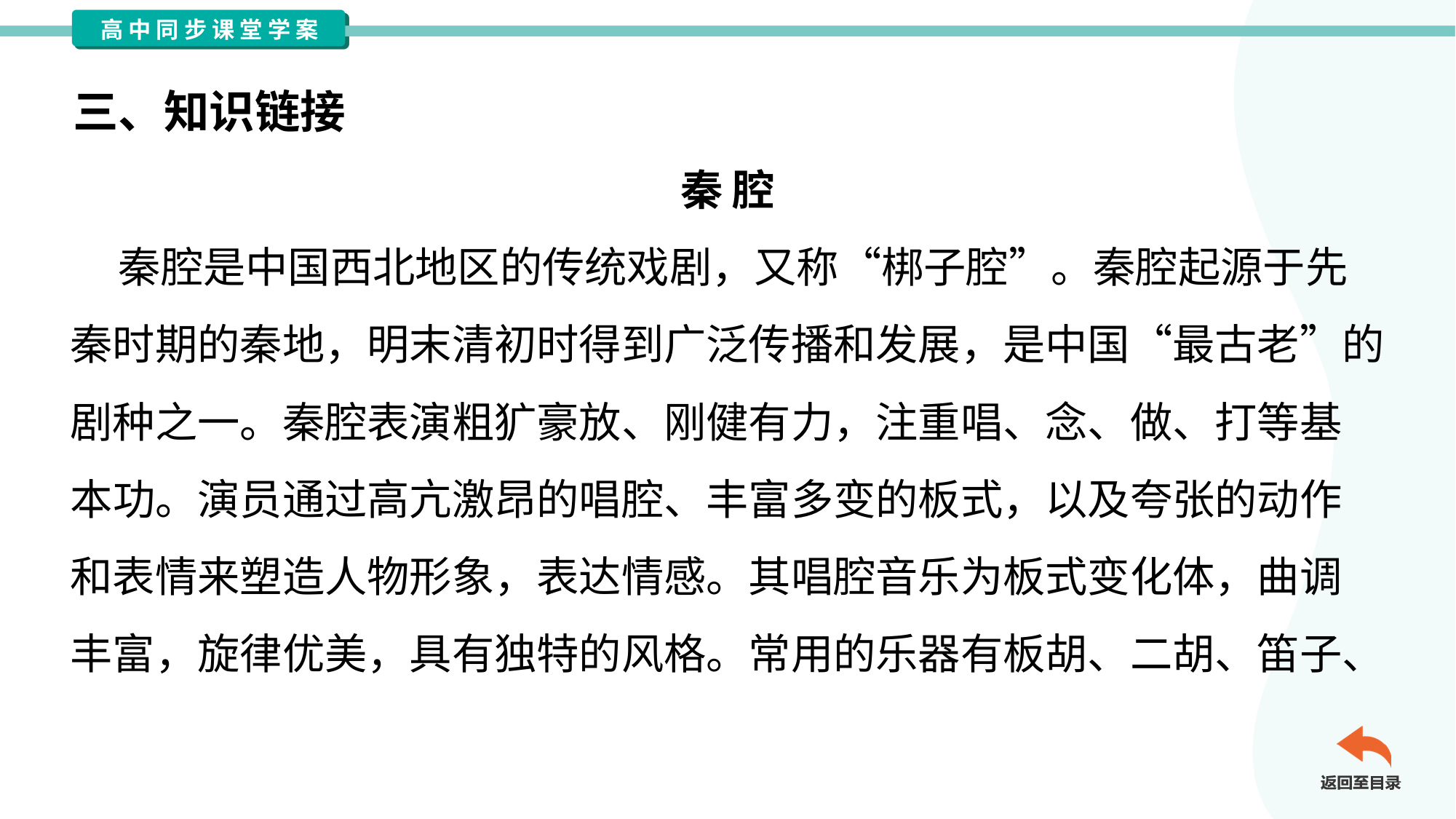

三、知识链接
秦 腔
    秦腔是中国西北地区的传统戏剧，又称“梆子腔”。秦腔起源于先
秦时期的秦地，明末清初时得到广泛传播和发展，是中国“最古老”的
剧种之一。秦腔表演粗犷豪放、刚健有力，注重唱、念、做、打等基
本功。演员通过高亢激昂的唱腔、丰富多变的板式，以及夸张的动作
和表情来塑造人物形象，表达情感。其唱腔音乐为板式变化体，曲调
丰富，旋律优美，具有独特的风格。常用的乐器有板胡、二胡、笛子、